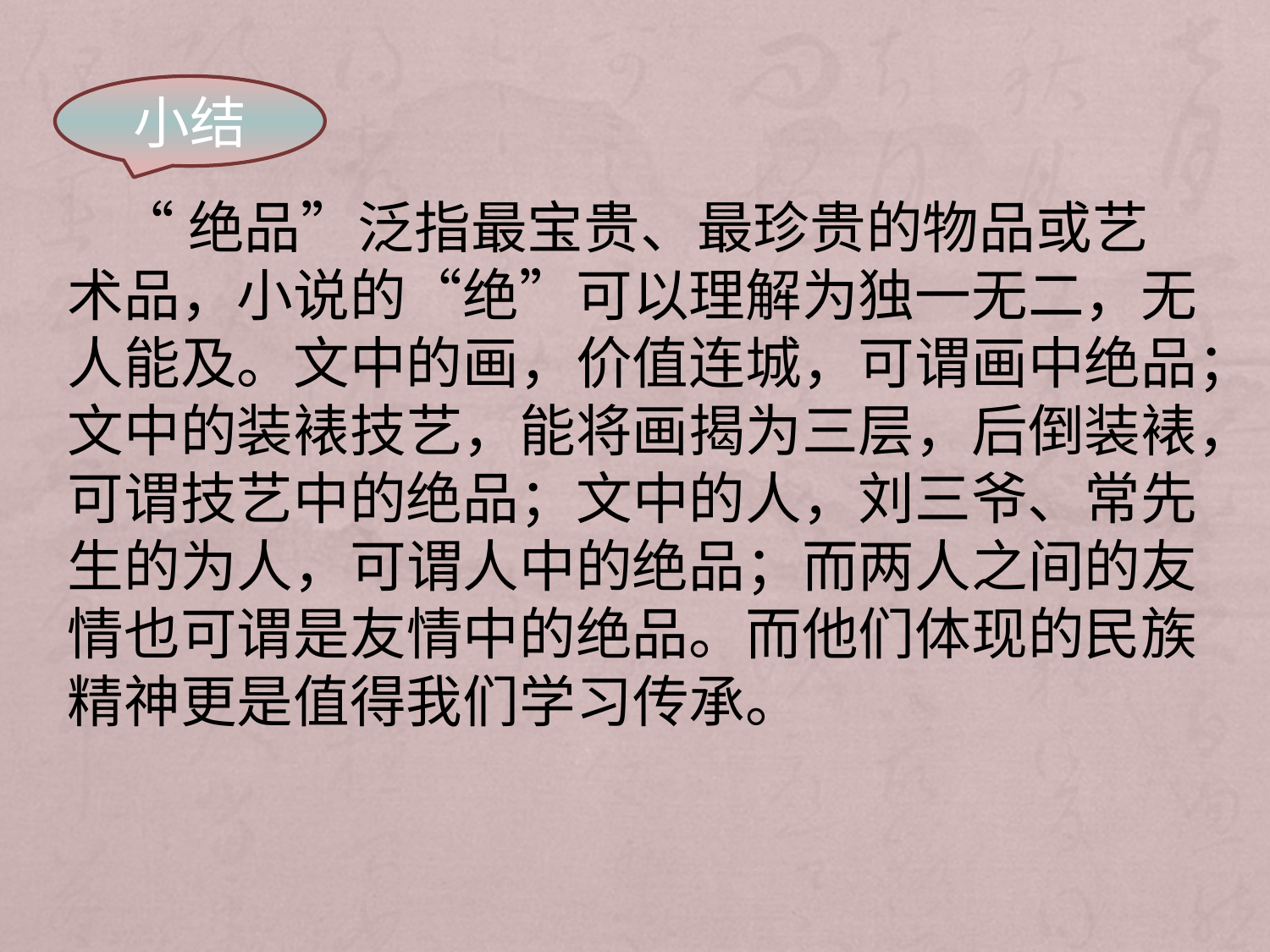

小结
    “绝品”泛指最宝贵、最珍贵的物品或艺术品，小说的“绝”可以理解为独一无二，无人能及。文中的画，价值连城，可谓画中绝品；文中的装裱技艺，能将画揭为三层，后倒装裱，可谓技艺中的绝品；文中的人，刘三爷、常先生的为人，可谓人中的绝品；而两人之间的友情也可谓是友情中的绝品。而他们体现的民族精神更是值得我们学习传承。